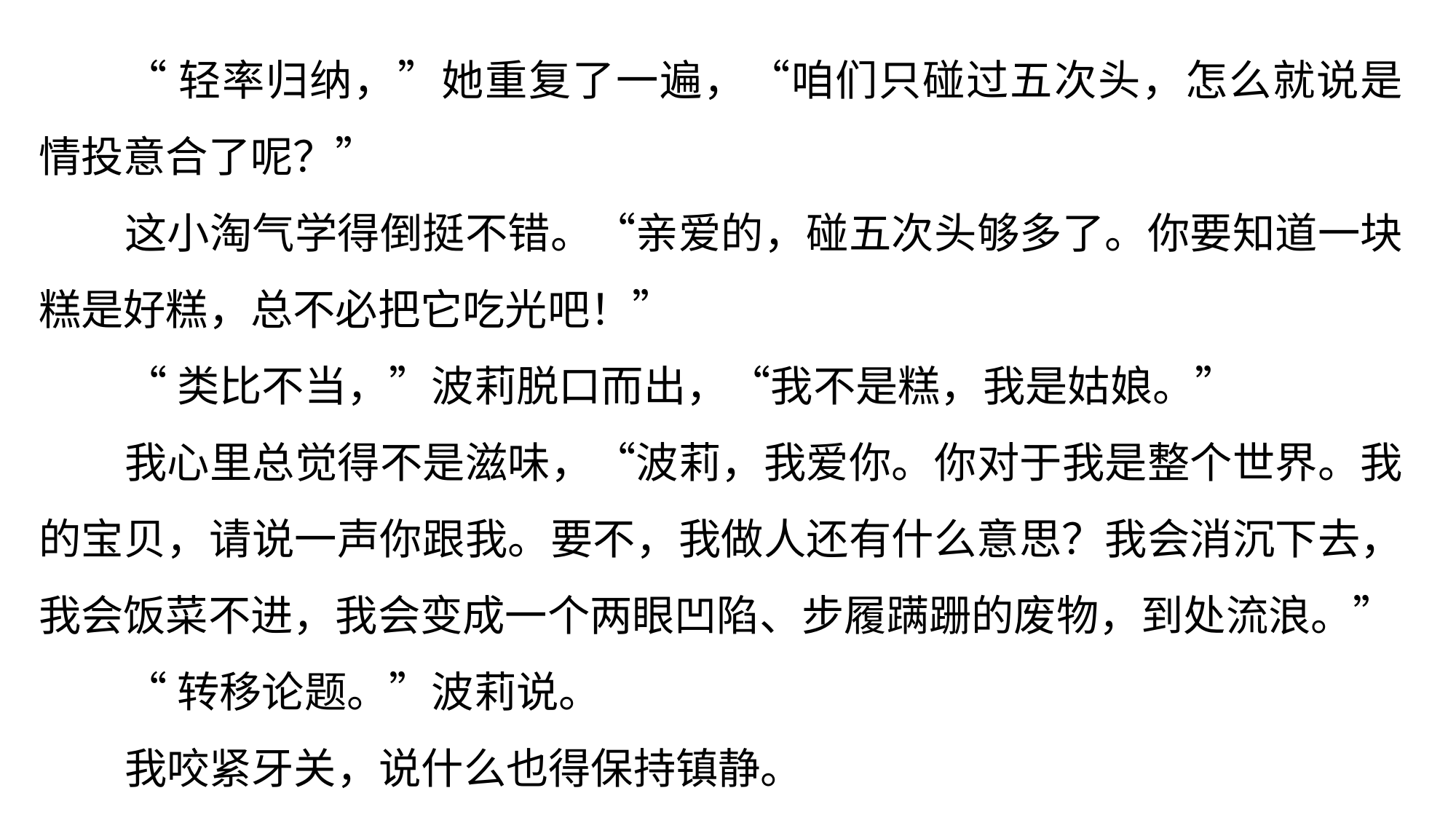

“轻率归纳，”她重复了一遍，“咱们只碰过五次头，怎么就说是情投意合了呢？”
这小淘气学得倒挺不错。“亲爱的，碰五次头够多了。你要知道一块糕是好糕，总不必把它吃光吧！”
“类比不当，”波莉脱口而出，“我不是糕，我是姑娘。”
我心里总觉得不是滋味，“波莉，我爱你。你对于我是整个世界。我的宝贝，请说一声你跟我。要不，我做人还有什么意思？我会消沉下去，我会饭菜不进，我会变成一个两眼凹陷、步履蹒跚的废物，到处流浪。”
“转移论题。”波莉说。
我咬紧牙关，说什么也得保持镇静。